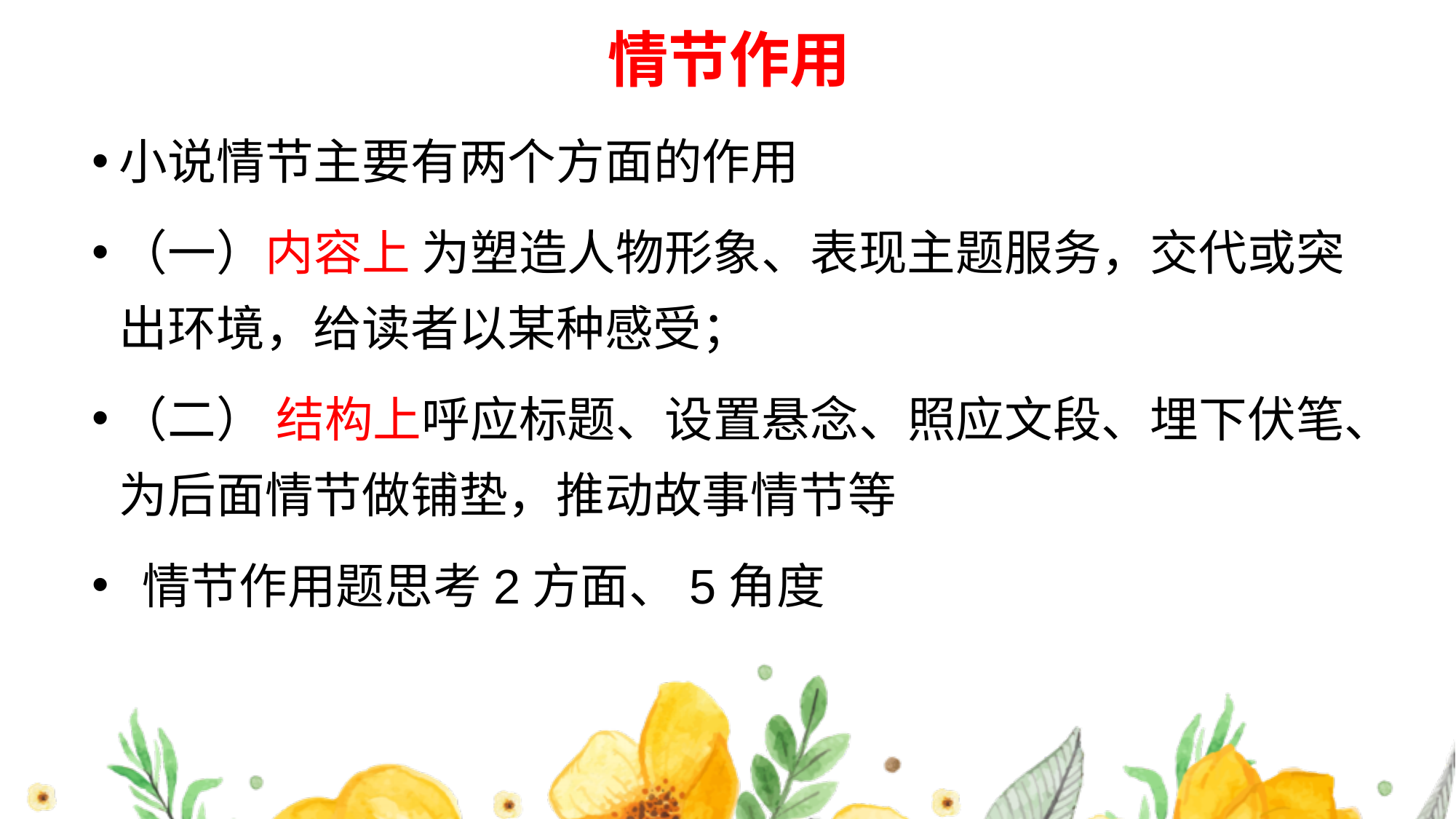

# 情节作用
小说情节主要有两个方面的作用
（一）内容上 为塑造人物形象、表现主题服务，交代或突出环境，给读者以某种感受；
（二） 结构上呼应标题、设置悬念、照应文段、埋下伏笔、为后面情节做铺垫，推动故事情节等
 情节作用题思考2方面、5角度